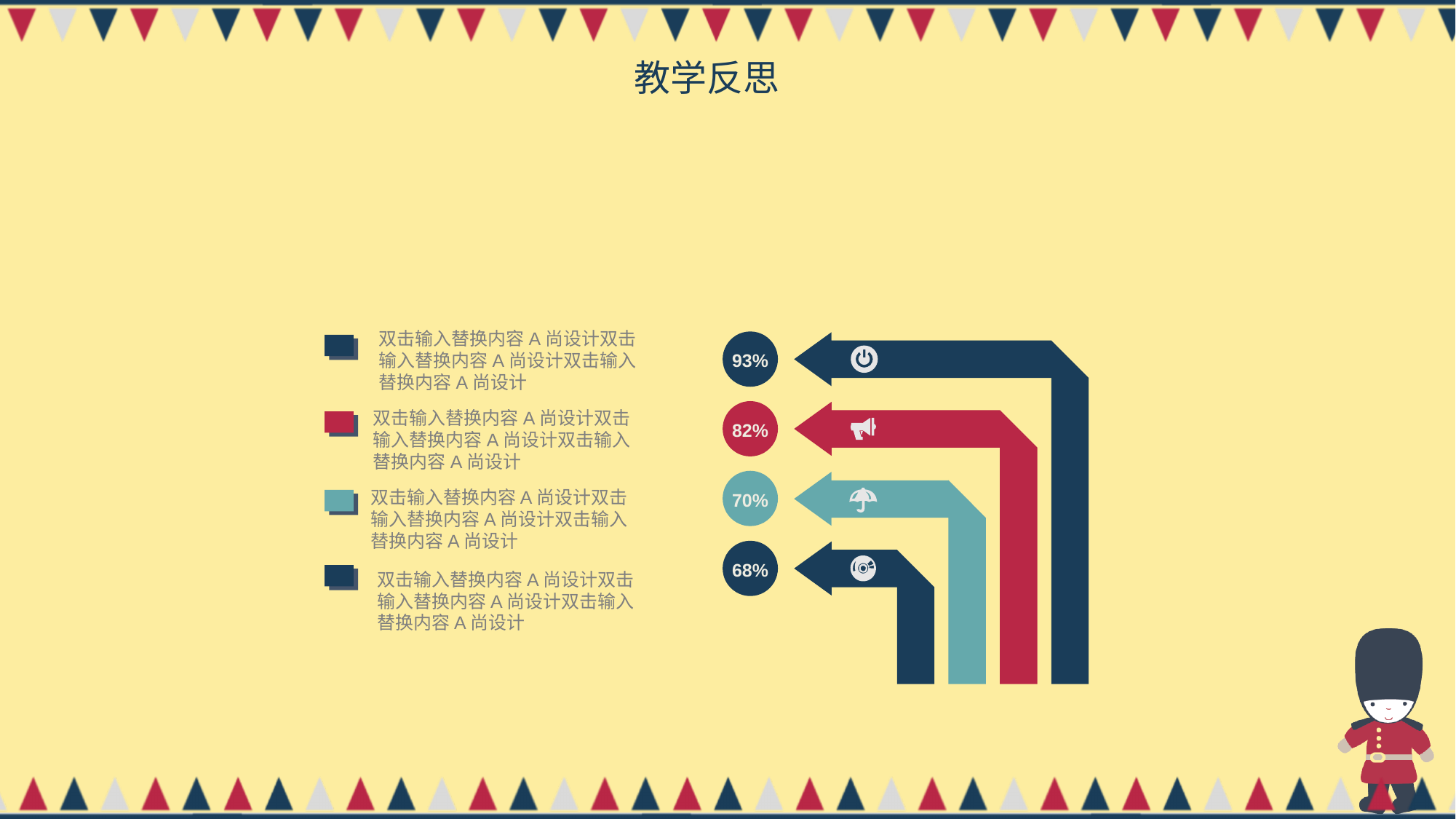

教学反思
双击输入替换内容A尚设计双击输入替换内容A尚设计双击输入替换内容A尚设计

93%

82%
双击输入替换内容A尚设计双击输入替换内容A尚设计双击输入替换内容A尚设计

70%
双击输入替换内容A尚设计双击输入替换内容A尚设计双击输入替换内容A尚设计

68%
双击输入替换内容A尚设计双击输入替换内容A尚设计双击输入替换内容A尚设计